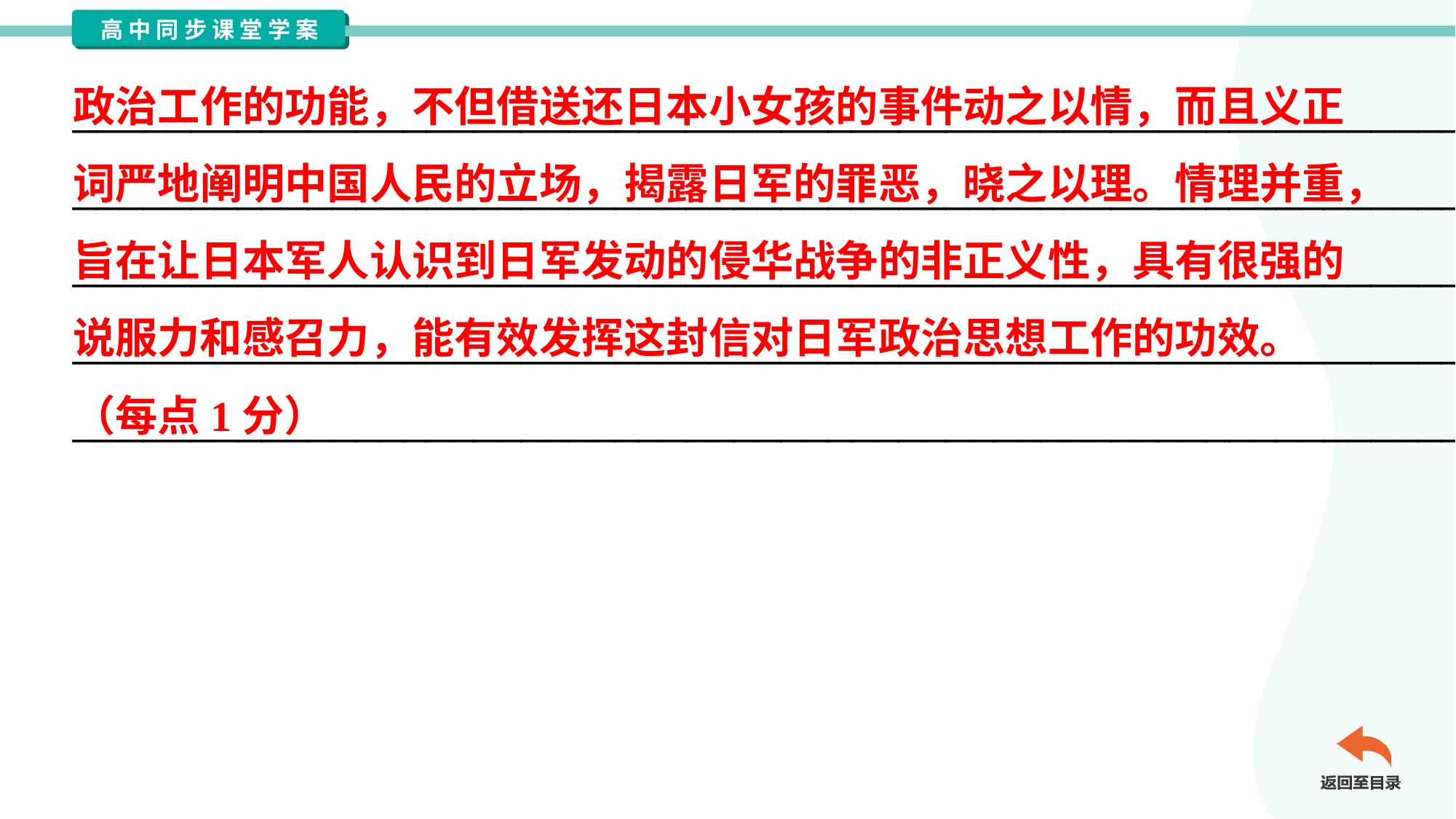

政治工作的功能，不但借送还日本小女孩的事件动之以情，而且义正
词严地阐明中国人民的立场，揭露日军的罪恶，晓之以理。情理并重，
旨在让日本军人认识到日军发动的侵华战争的非正义性，具有很强的
说服力和感召力，能有效发挥这封信对日军政治思想工作的功效。
（每点1分）
_____________________________________________________________
_____________________________________________________________
_____________________________________________________________
_____________________________________________________________
_____________________________________________________________